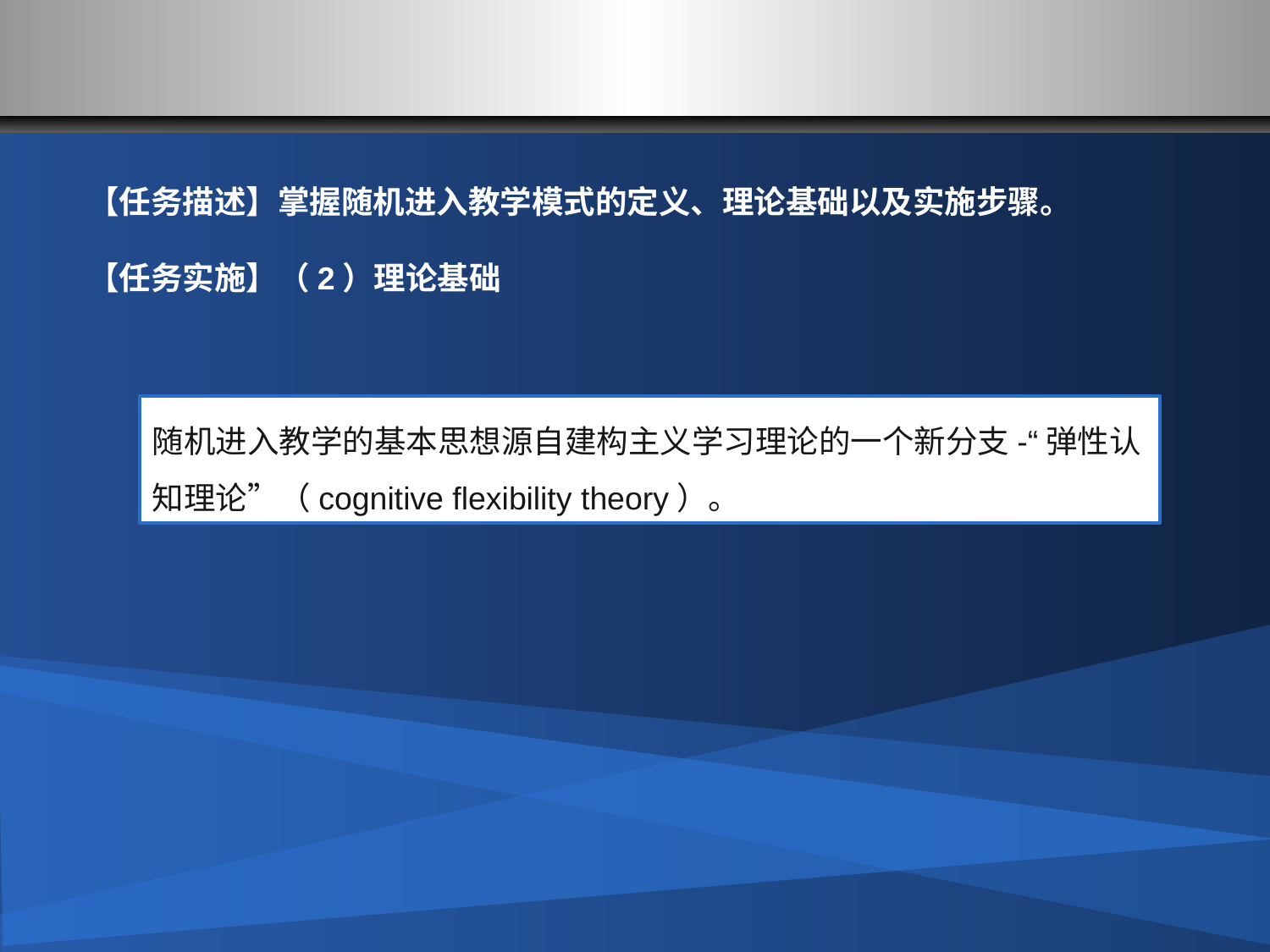

#
【任务描述】掌握随机进入教学模式的定义、理论基础以及实施步骤。

【任务实施】（2）理论基础
随机进入教学的基本思想源自建构主义学习理论的一个新分支-“弹性认知理论”（cognitive flexibility theory）。